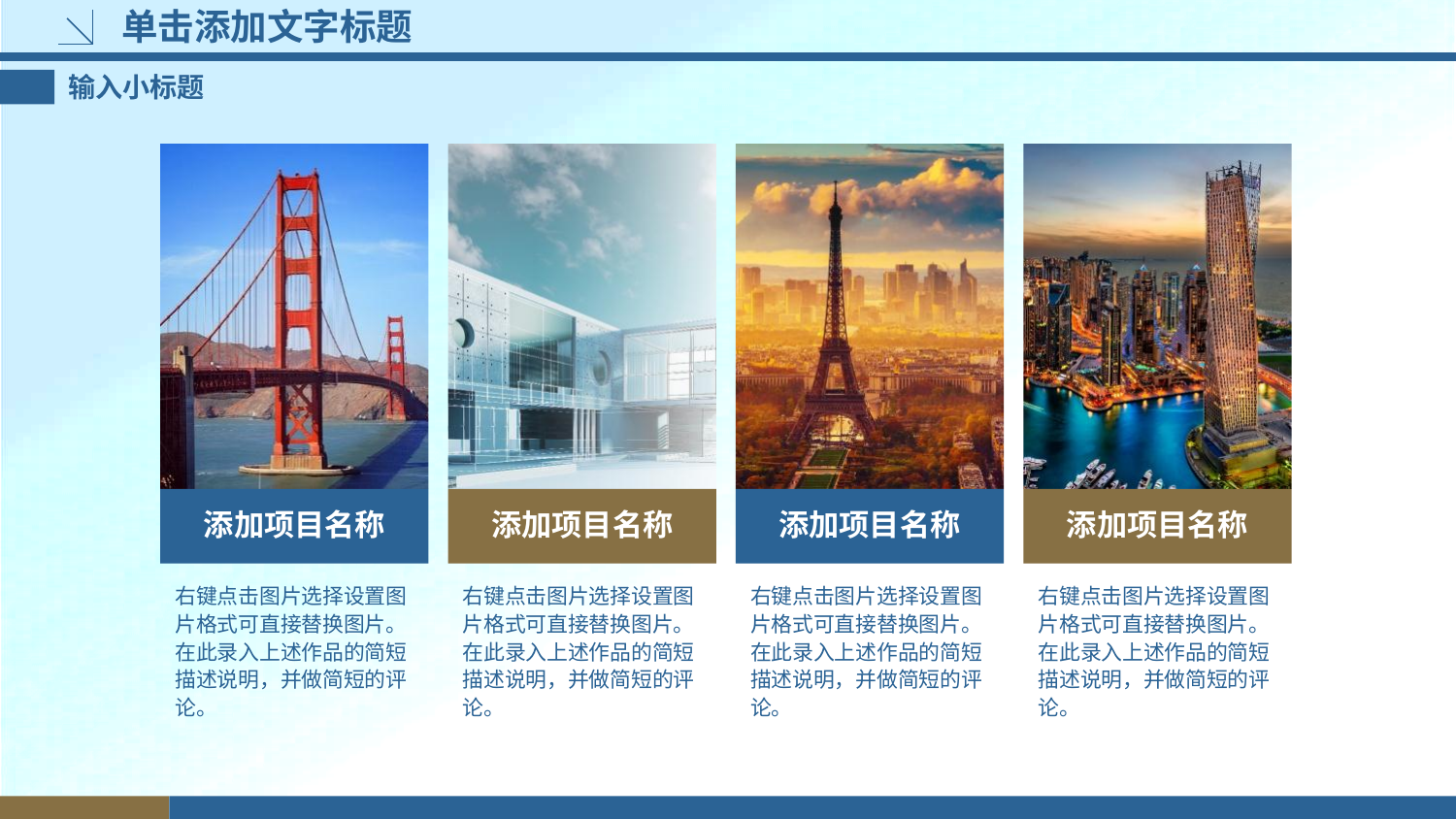

# 单击添加文字标题
输入小标题

添加项目名称
添加项目名称
添加项目名称
添加项目名称
右键点击图片选择设置图片格式可直接替换图片。在此录入上述作品的简短描述说明，并做简短的评论。
右键点击图片选择设置图片格式可直接替换图片。在此录入上述作品的简短描述说明，并做简短的评论。
右键点击图片选择设置图片格式可直接替换图片。在此录入上述作品的简短描述说明，并做简短的评论。
右键点击图片选择设置图片格式可直接替换图片。在此录入上述作品的简短描述说明，并做简短的评论。